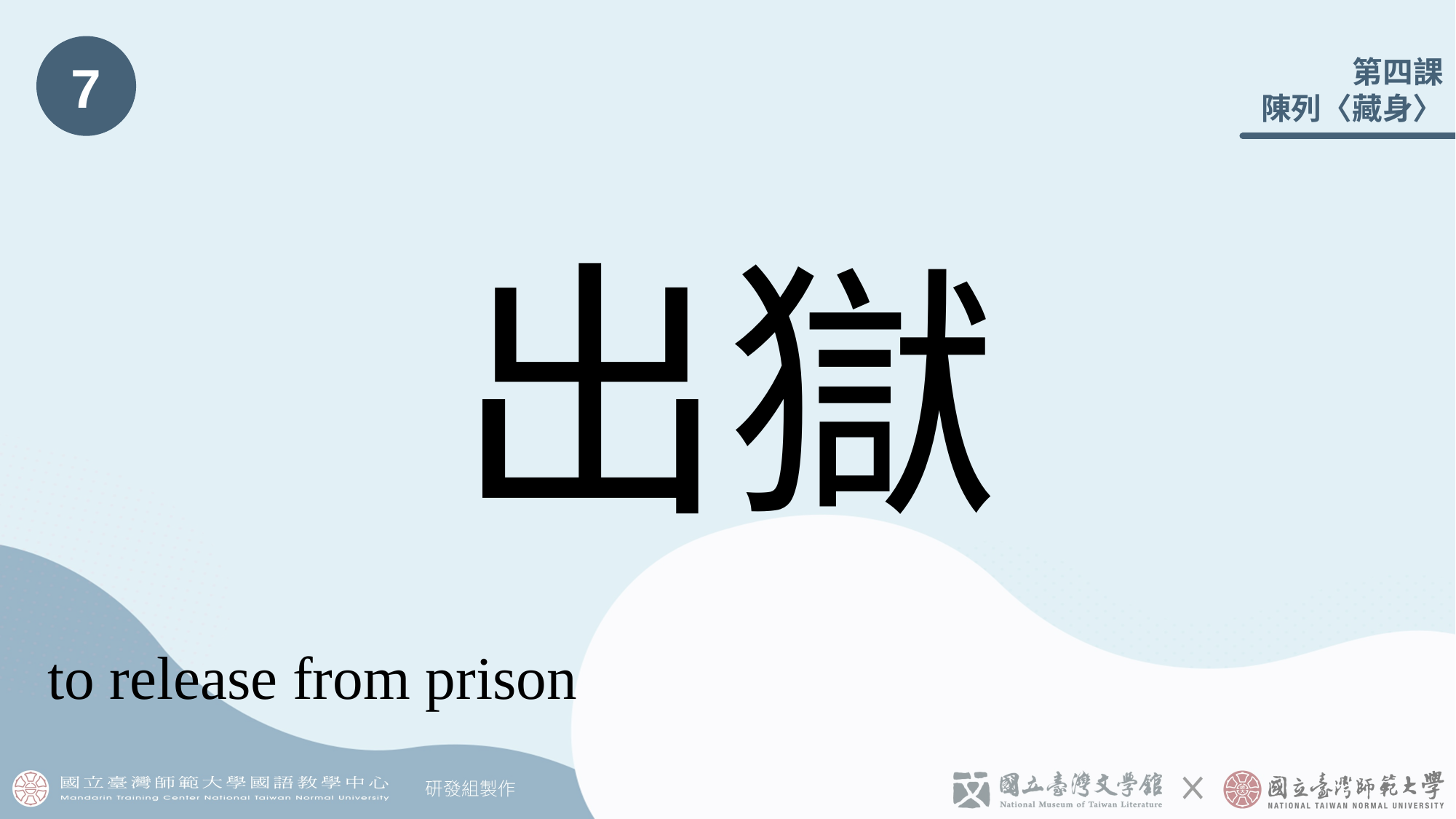

7
# 出獄
to release from prison